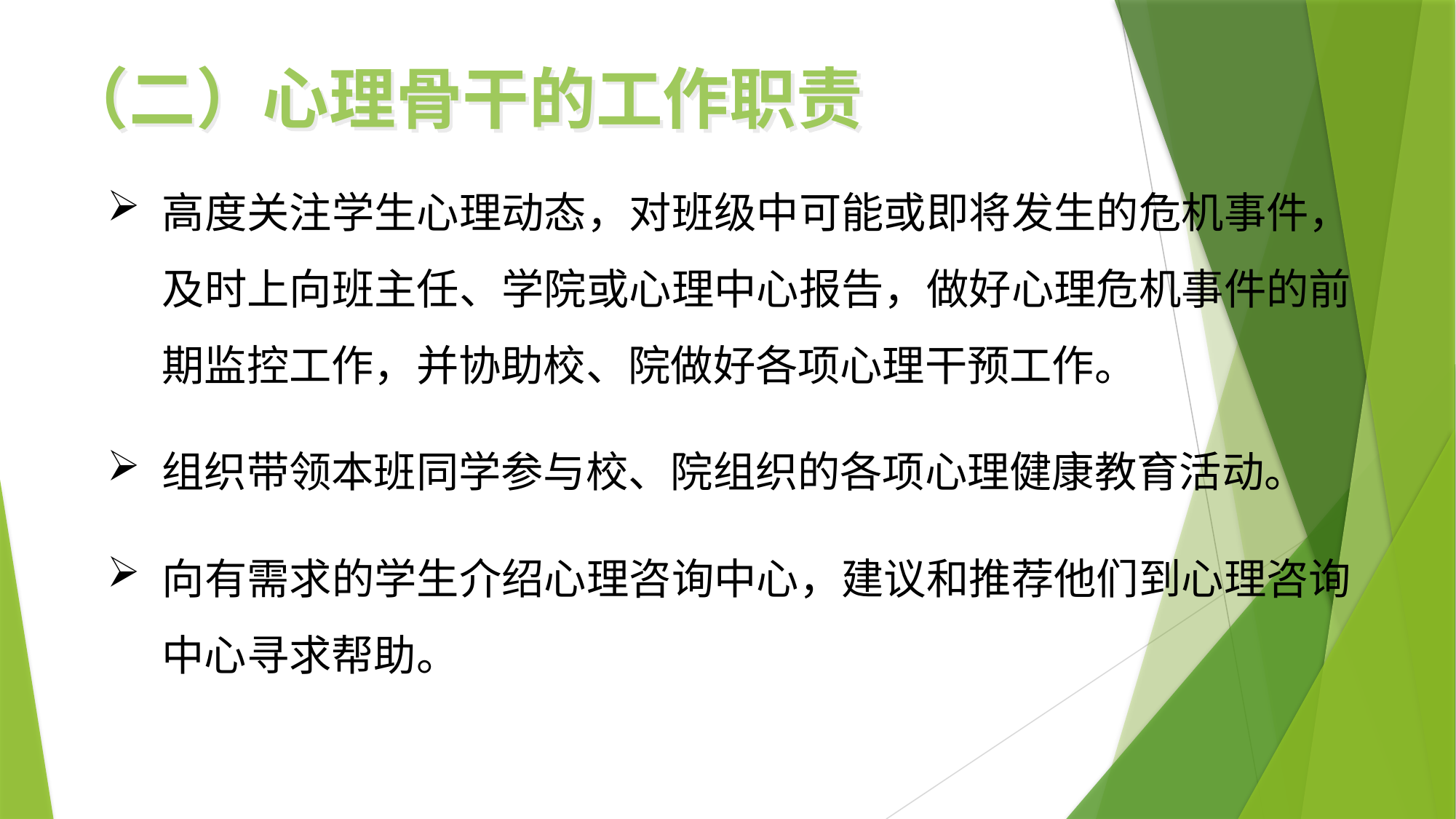

（二）心理骨干的工作职责
高度关注学生心理动态，对班级中可能或即将发生的危机事件，及时上向班主任、学院或心理中心报告，做好心理危机事件的前期监控工作，并协助校、院做好各项心理干预工作。
组织带领本班同学参与校、院组织的各项心理健康教育活动。
向有需求的学生介绍心理咨询中心，建议和推荐他们到心理咨询中心寻求帮助。